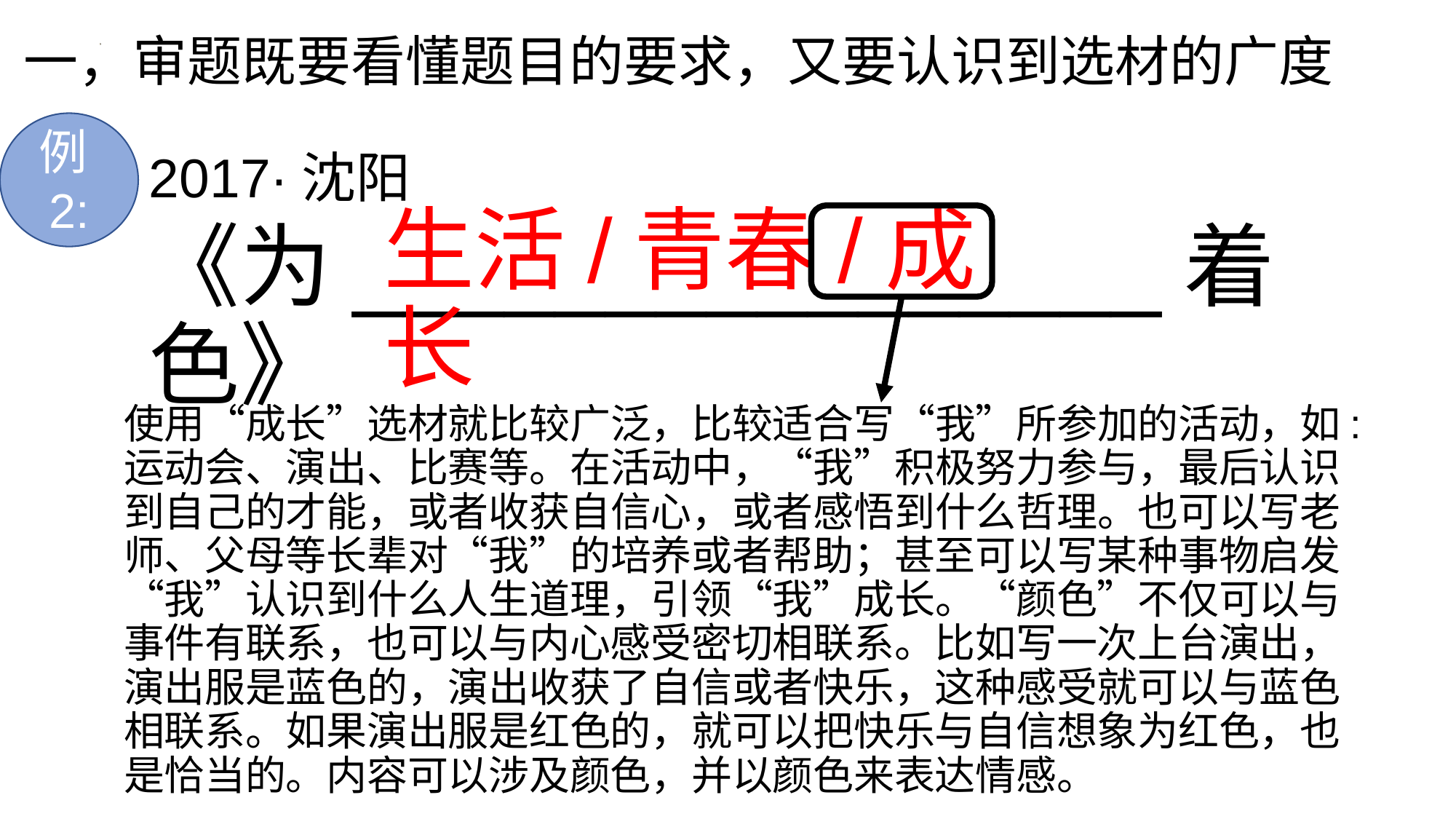

# 一，审题既要看懂题目的要求，又要认识到选材的广度
2017·沈阳
例2:
生活/青春/成长

《为________________着色》
使用“成长”选材就比较广泛，比较适合写“我”所参加的活动，如:运动会、演出、比赛等。在活动中，“我”积极努力参与，最后认识到自己的才能，或者收获自信心，或者感悟到什么哲理。也可以写老师、父母等长辈对“我”的培养或者帮助；甚至可以写某种事物启发“我”认识到什么人生道理，引领“我”成长。“颜色”不仅可以与事件有联系，也可以与内心感受密切相联系。比如写一次上台演出，演出服是蓝色的，演出收获了自信或者快乐，这种感受就可以与蓝色相联系。如果演出服是红色的，就可以把快乐与自信想象为红色，也是恰当的。内容可以涉及颜色，并以颜色来表达情感。